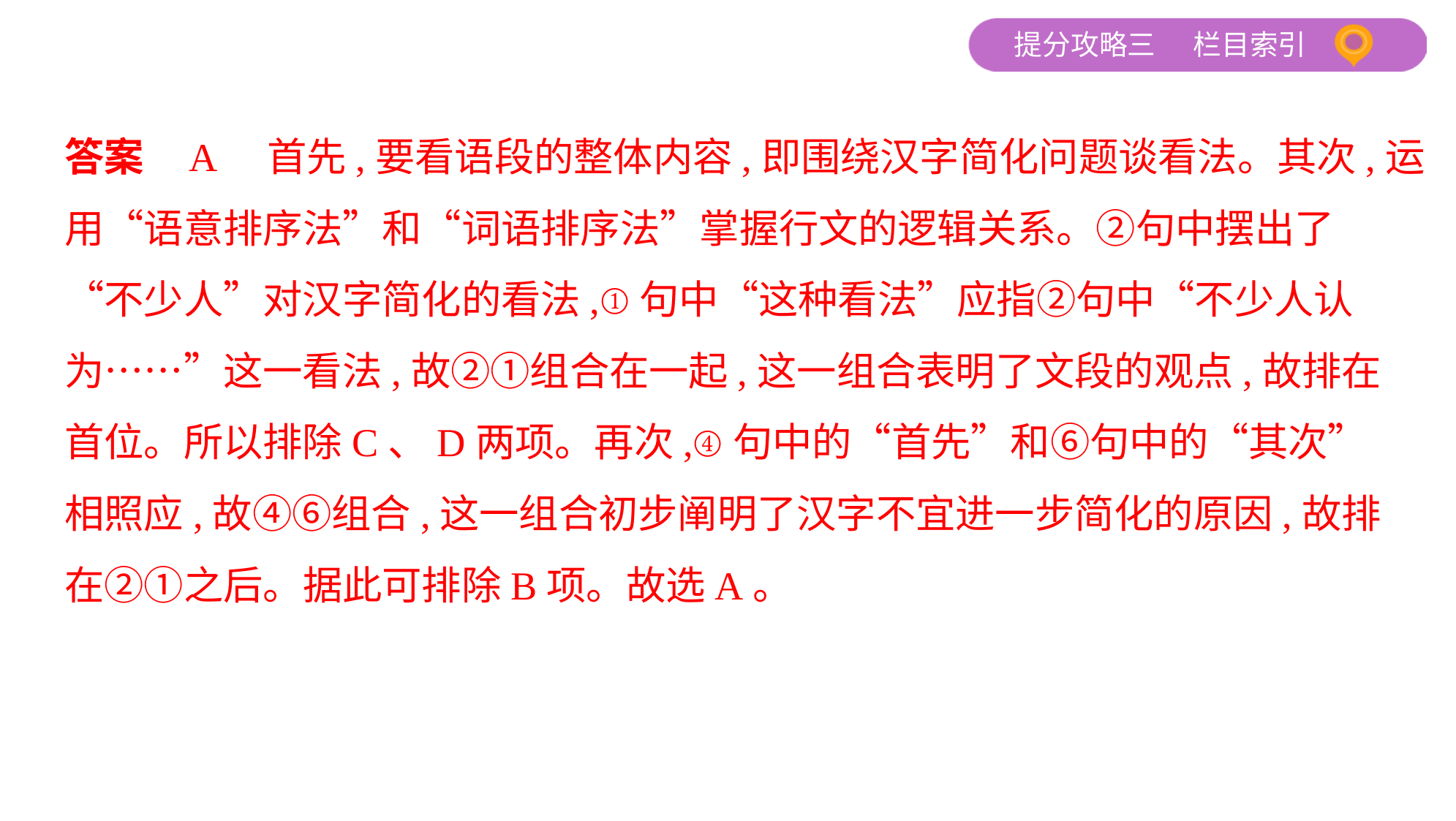

答案    A    首先,要看语段的整体内容,即围绕汉字简化问题谈看法。其次,运
用“语意排序法”和“词语排序法”掌握行文的逻辑关系。②句中摆出了
“不少人”对汉字简化的看法,①句中“这种看法”应指②句中“不少人认
为……”这一看法,故②①组合在一起,这一组合表明了文段的观点,故排在
首位。所以排除C、D两项。再次,④句中的“首先”和⑥句中的“其次”
相照应,故④⑥组合,这一组合初步阐明了汉字不宜进一步简化的原因,故排
在②①之后。据此可排除B项。故选A。